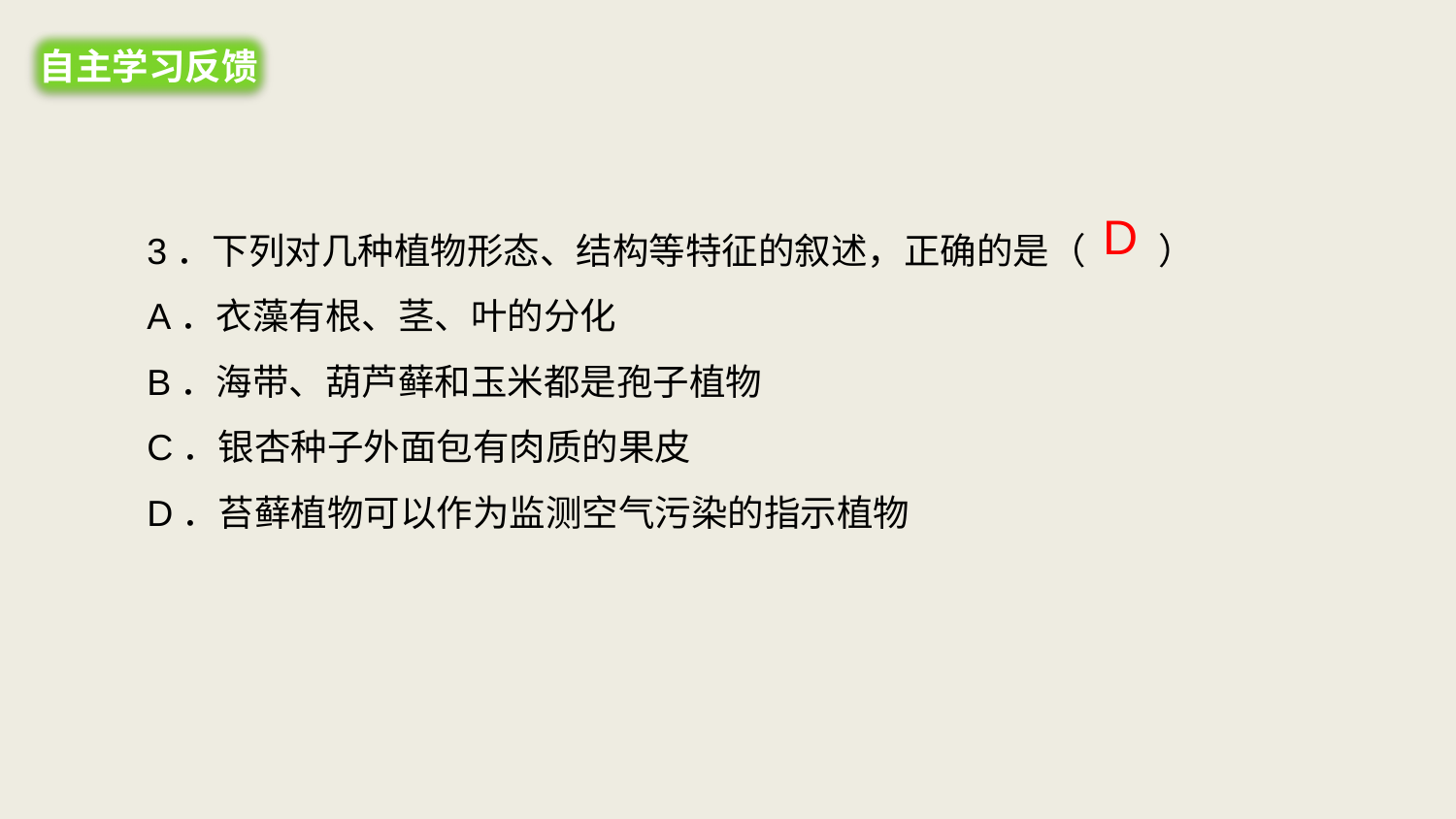

自主学习反馈
3．下列对几种植物形态、结构等特征的叙述，正确的是（　　）
A．衣藻有根、茎、叶的分化
B．海带、葫芦藓和玉米都是孢子植物
C．银杏种子外面包有肉质的果皮
D．苔藓植物可以作为监测空气污染的指示植物
D